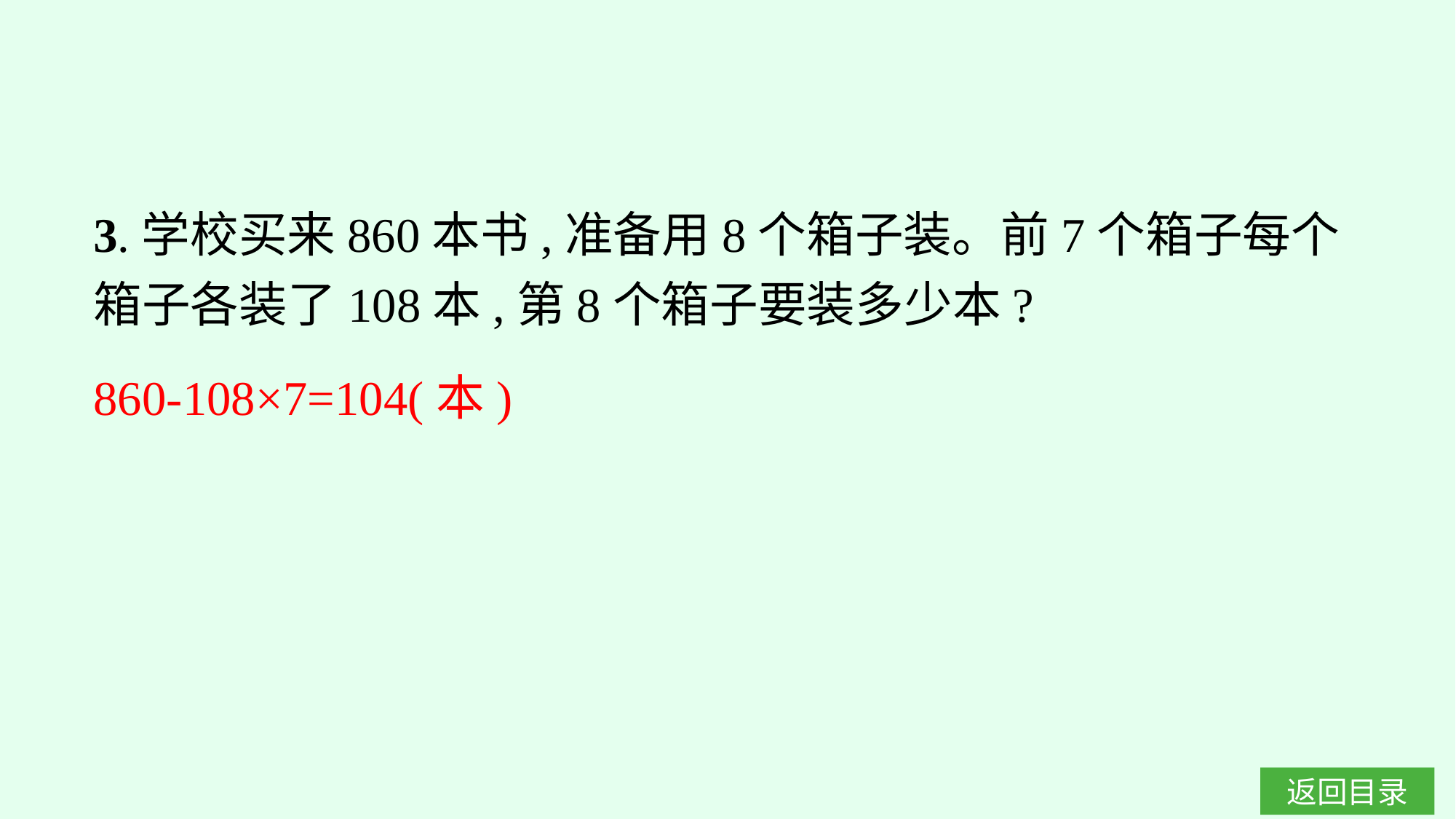

3.学校买来860本书,准备用8个箱子装。前7个箱子每个箱子各装了108本,第8个箱子要装多少本?
860-108×7=104(本)